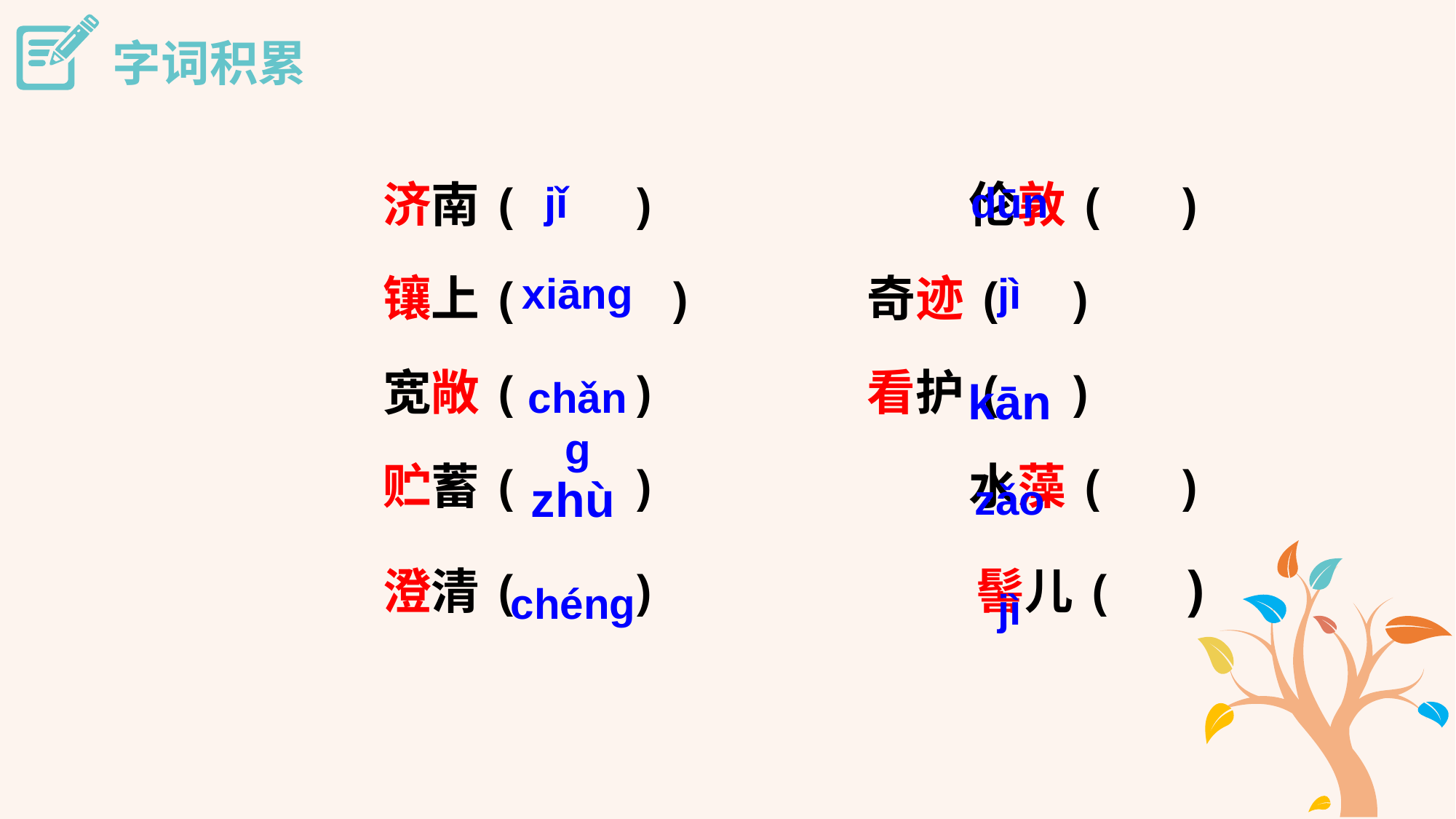

字词积累
济南(	 )  		 伦敦(	 )
镶上(     )	     奇迹(	 )
宽敞(	 )	     看护(	 )
贮蓄(	 )  		 水藻(	 )
澄清(	 )  	     髻儿(	 )
jǐ
dūn
xiāng
jì
chǎng
kān
zhù
zǎo

chéng
jì